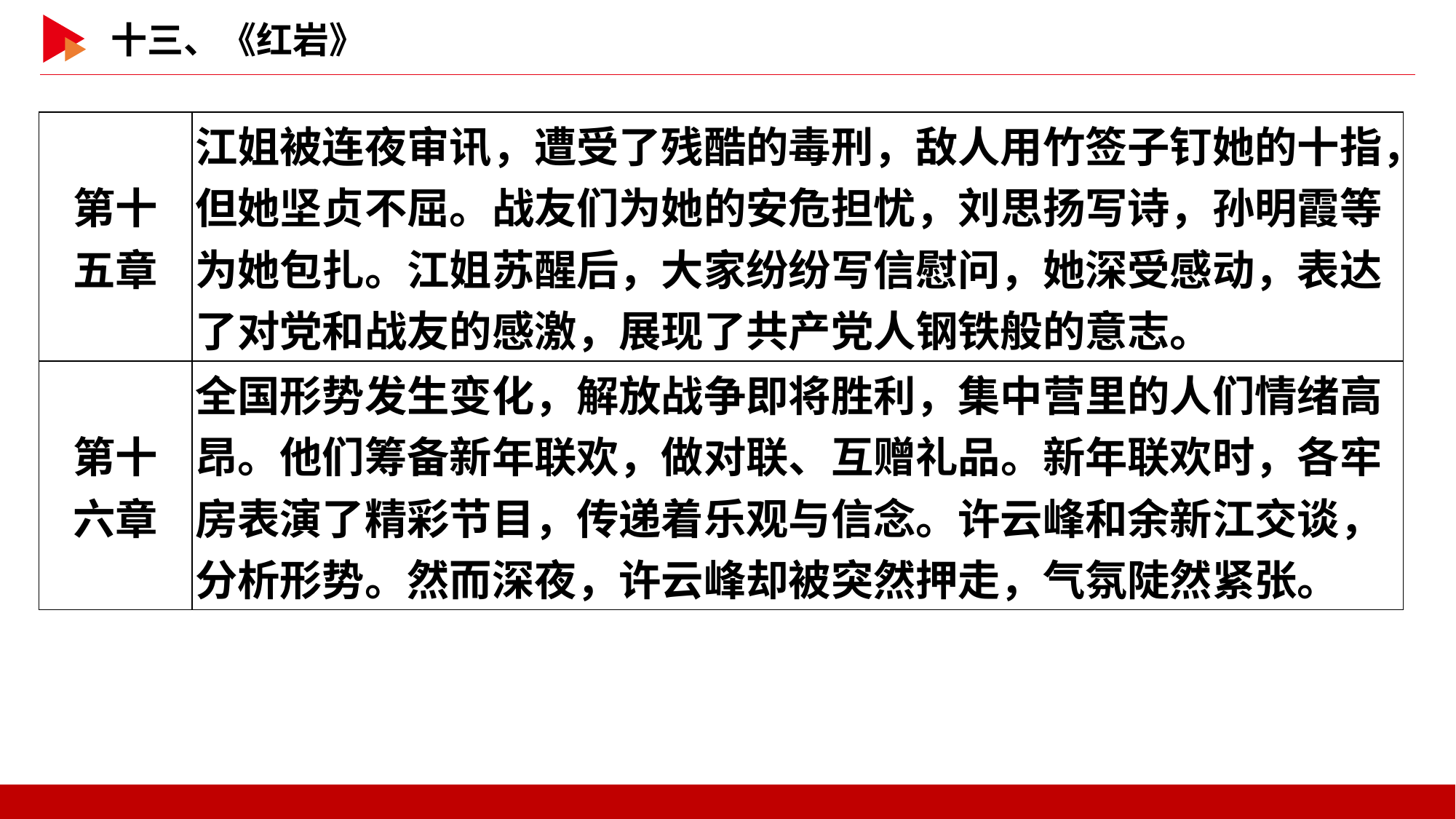

| 第十 五章 | 江姐被连夜审讯，遭受了残酷的毒刑，敌人用竹签子钉她的十指，但她坚贞不屈。战友们为她的安危担忧，刘思扬写诗，孙明霞等为她包扎。江姐苏醒后，大家纷纷写信慰问，她深受感动，表达了对党和战友的感激，展现了共产党人钢铁般的意志。 |
| --- | --- |
| 第十 六章 | 全国形势发生变化，解放战争即将胜利，集中营里的人们情绪高昂。他们筹备新年联欢，做对联、互赠礼品。新年联欢时，各牢房表演了精彩节目，传递着乐观与信念。许云峰和余新江交谈，分析形势。然而深夜，许云峰却被突然押走，气氛陡然紧张。 |